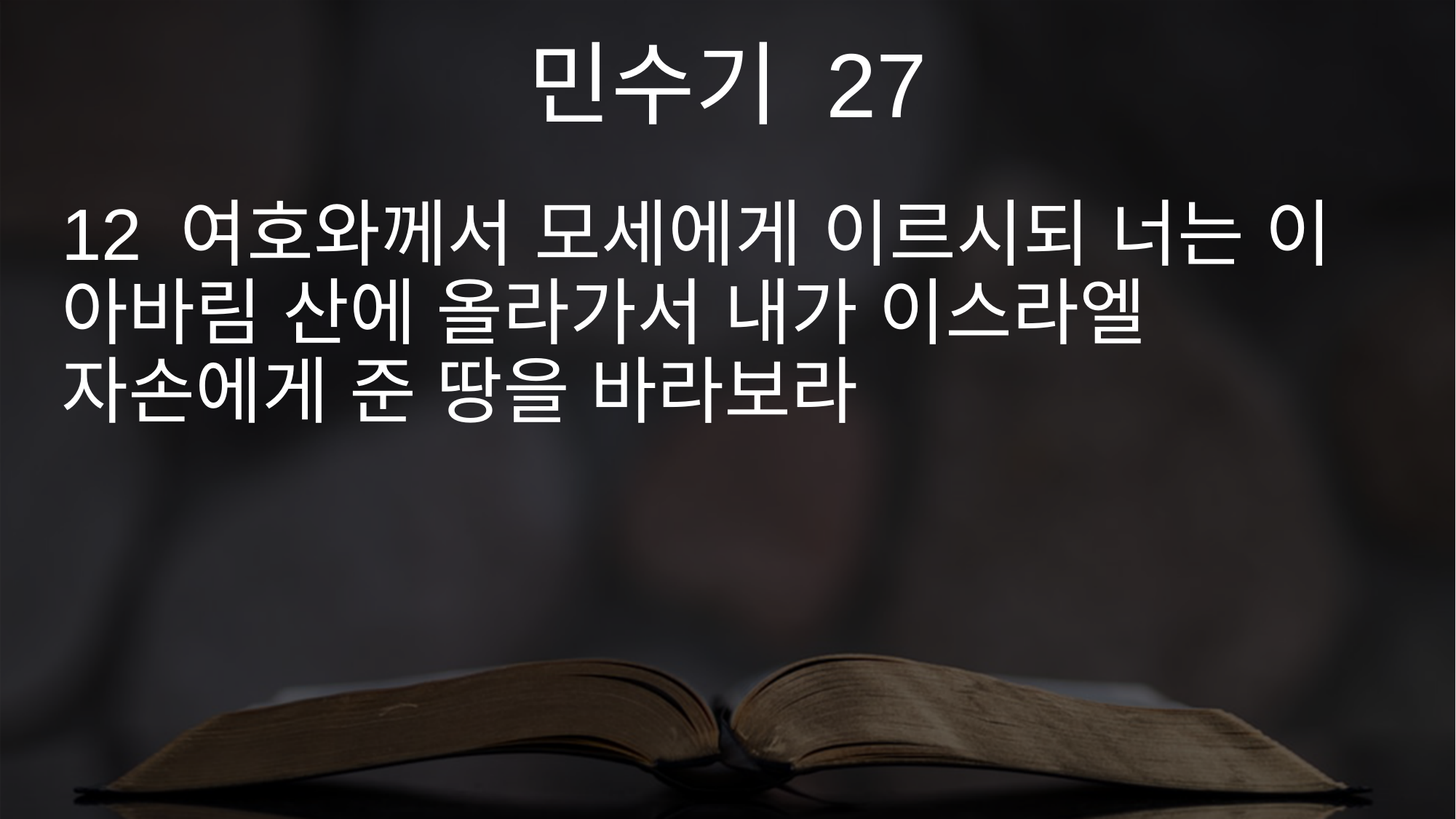

민수기 27
12 여호와께서 모세에게 이르시되 너는 이 아바림 산에 올라가서 내가 이스라엘 자손에게 준 땅을 바라보라